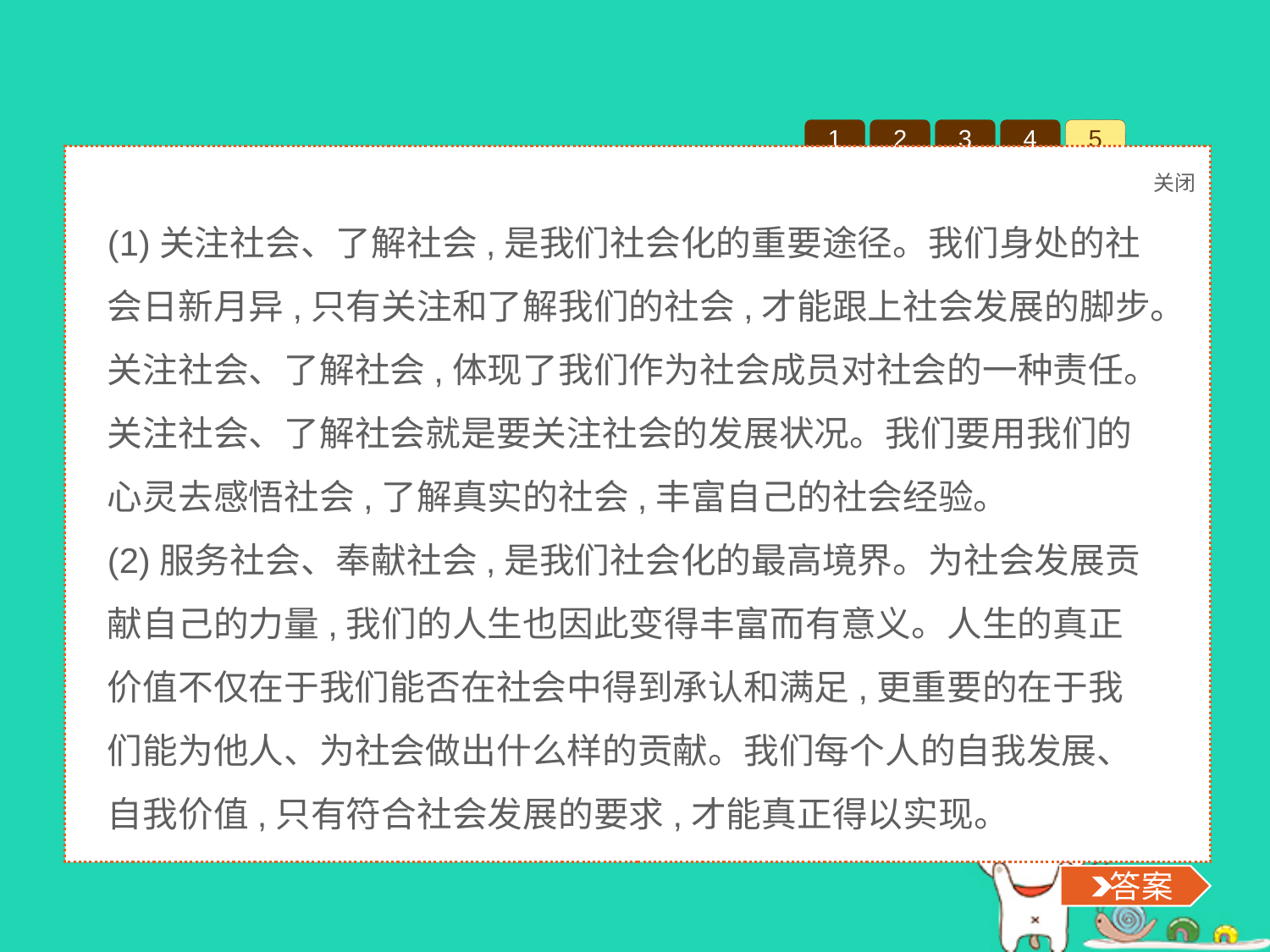

1
2
3
4
5

关闭
  答案

(1)关注社会、了解社会,是我们社会化的重要途径。我们身处的社会日新月异,只有关注和了解我们的社会,才能跟上社会发展的脚步。关注社会、了解社会,体现了我们作为社会成员对社会的一种责任。关注社会、了解社会就是要关注社会的发展状况。我们要用我们的心灵去感悟社会,了解真实的社会,丰富自己的社会经验。
(2)服务社会、奉献社会,是我们社会化的最高境界。为社会发展贡献自己的力量,我们的人生也因此变得丰富而有意义。人生的真正价值不仅在于我们能否在社会中得到承认和满足,更重要的在于我们能为他人、为社会做出什么样的贡献。我们每个人的自我发展、自我价值,只有符合社会发展的要求,才能真正得以实现。
5.“我的绿色环保梦”主题教育实践活动,是山西省少工委贯彻落实省委“六大发展”战略部署,深化中国梦教育实践活动而设计推出的少先队品牌活动。自开展以来,广大少年儿童通过培育绿植种子、记录绿植成长日记、聆听生态环保讲座、争当环保小卫士等活动,学习环保知识、宣传环保理念、参与环保实践,带动家庭、影响社会,取得了良好的效果。
结合所学知识,简要谈谈参加社会实践活动的必要性。
  答案